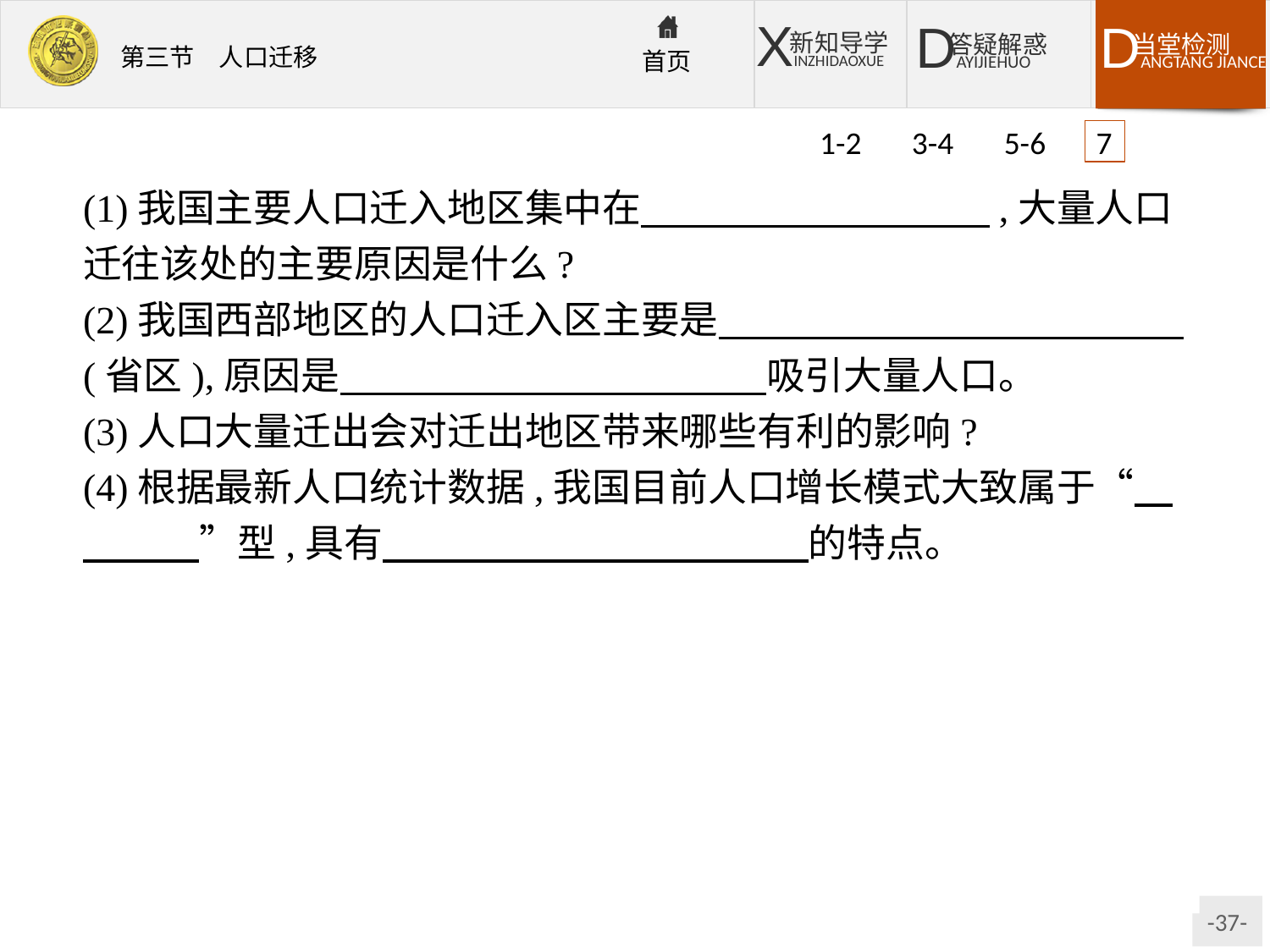

1-2       3-4       5-6       7

(1)我国主要人口迁入地区集中在　　　　　　　　　,大量人口迁往该处的主要原因是什么?
(2)我国西部地区的人口迁入区主要是　　　　　　　　　　　　(省区),原因是　　　　　　　　　　　吸引大量人口。
(3)人口大量迁出会对迁出地区带来哪些有利的影响?
(4)根据最新人口统计数据,我国目前人口增长模式大致属于“　　　　”型,具有　　　　　　　　　　　的特点。
答案(1)东南沿海地区　经济发达,就业机会多;收入相对较高,生活条件较好。
(2)新疆维吾尔自治区　西部大开发(或资源开发)
(3)缓解迁出地区人口压力,减缓人地矛盾;增加经济收入;促进文化交流,促进观念更新。
(4)三低　低出生率、低死亡率、低自然增长率